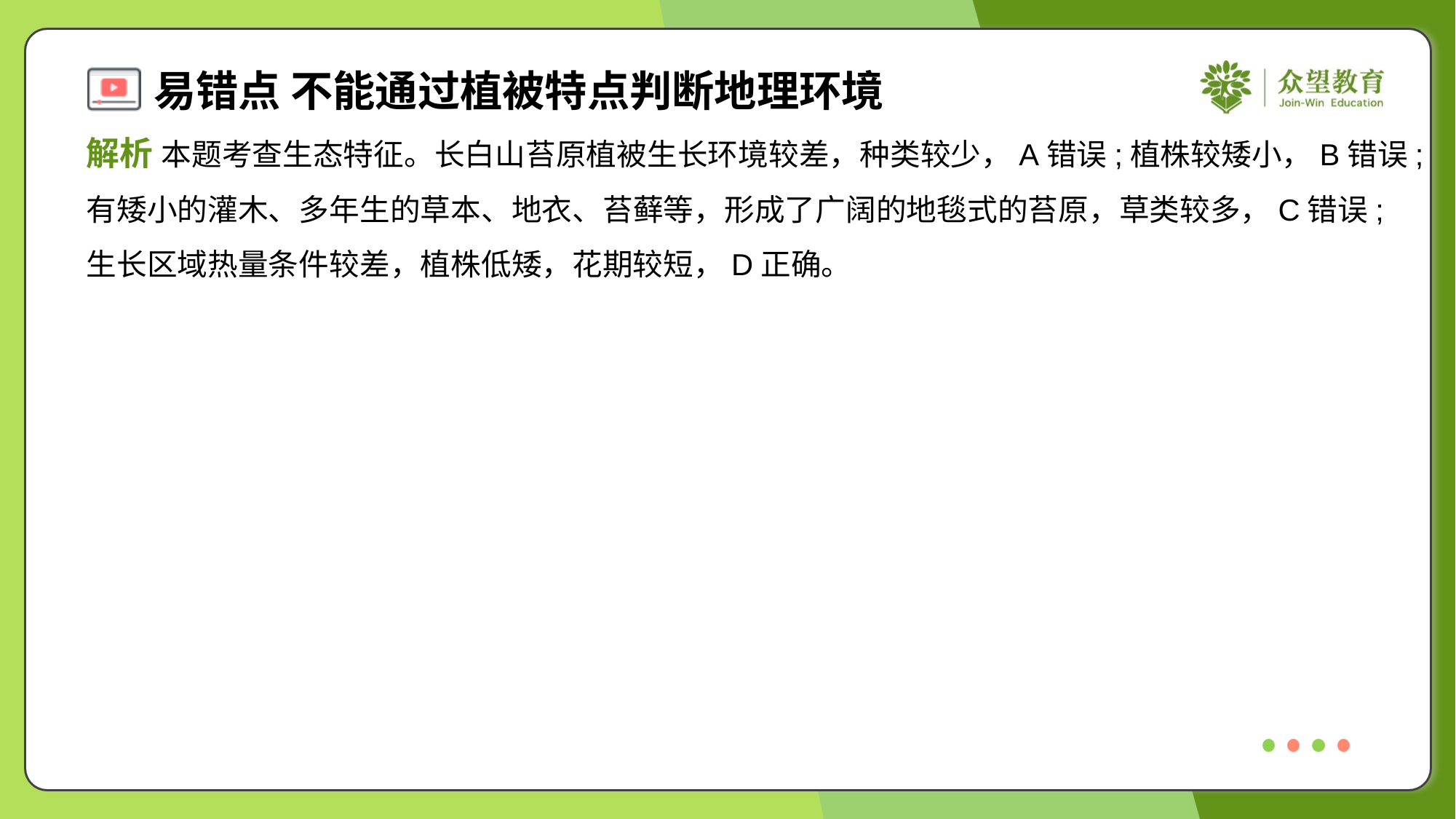

解析 本题考查生态特征。长白山苔原植被生长环境较差，种类较少，A错误;植株较矮小，B错误;
有矮小的灌木、多年生的草本、地衣、苔藓等，形成了广阔的地毯式的苔原，草类较多，C错误;
生长区域热量条件较差，植株低矮，花期较短，D正确。